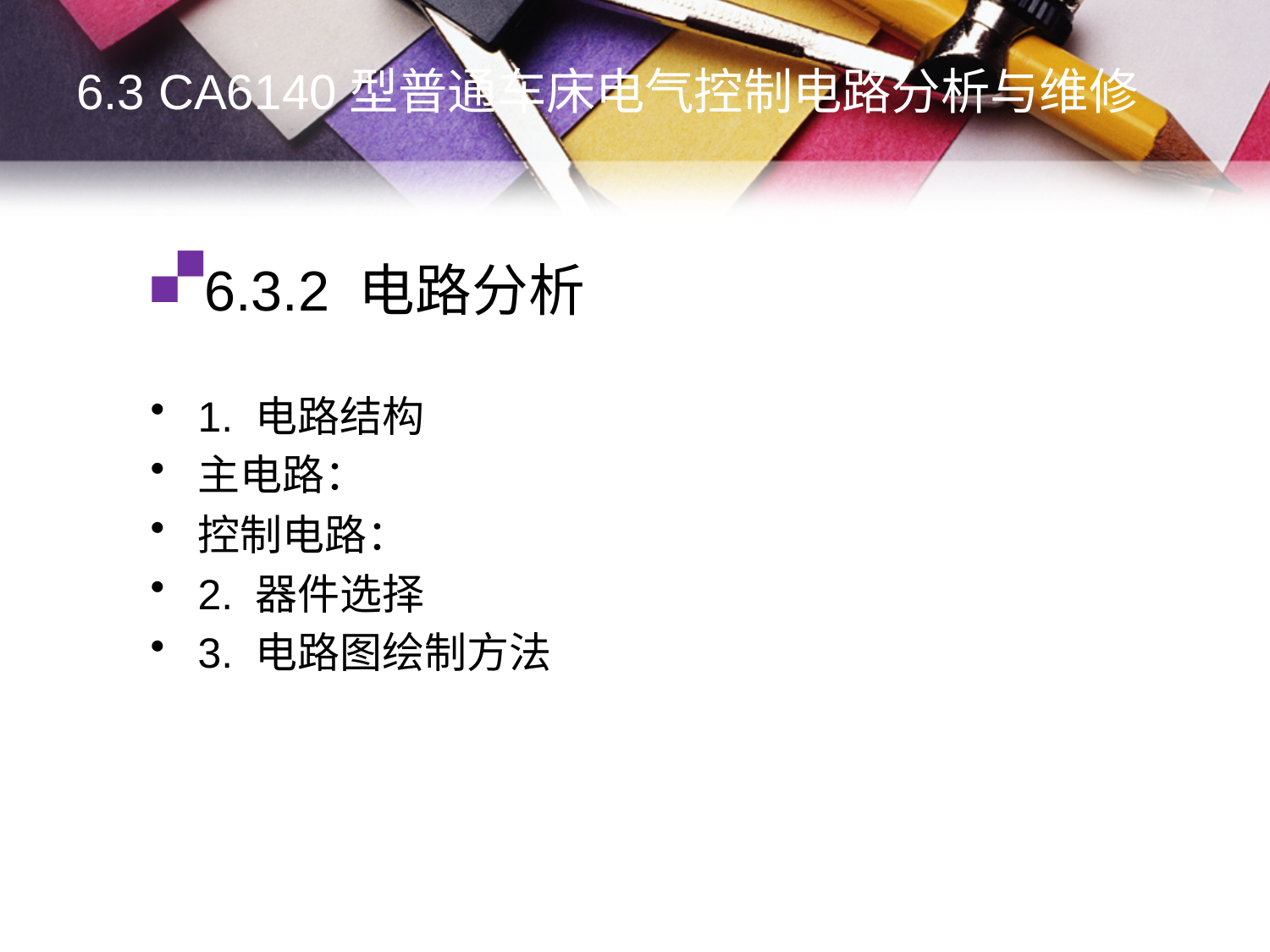

6.3 CA6140型普通车床电气控制电路分析与维修
# 6.3.2 电路分析
1. 电路结构
主电路：
控制电路：
2. 器件选择
3. 电路图绘制方法